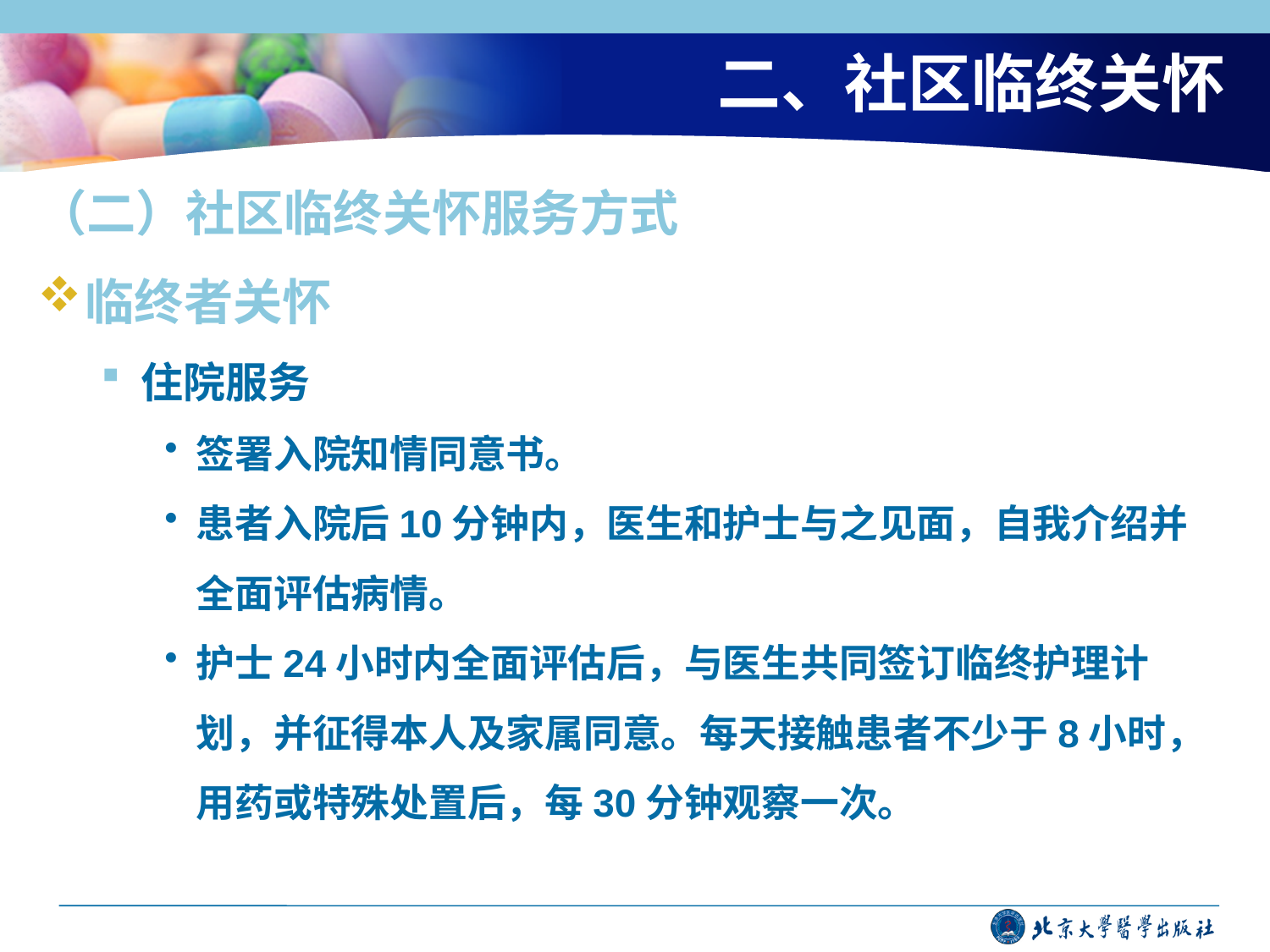

# 二、社区临终关怀
（二）社区临终关怀服务方式
临终者关怀
住院服务
签署入院知情同意书。
患者入院后10分钟内，医生和护士与之见面，自我介绍并全面评估病情。
护士24小时内全面评估后，与医生共同签订临终护理计划，并征得本人及家属同意。每天接触患者不少于8小时，用药或特殊处置后，每30分钟观察一次。